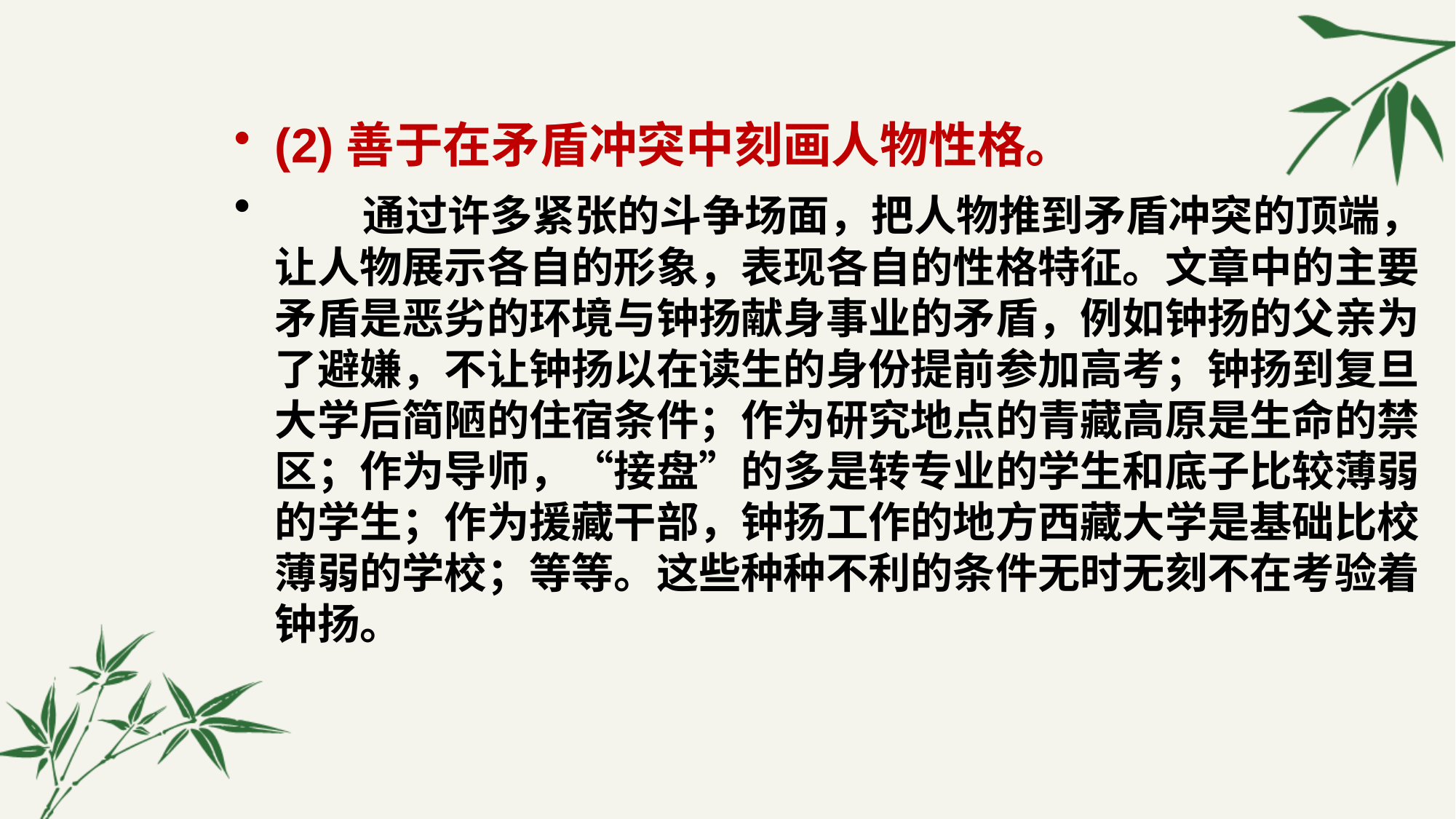

(2)善于在矛盾冲突中刻画人物性格。
       通过许多紧张的斗争场面，把人物推到矛盾冲突的顶端，让人物展示各自的形象，表现各自的性格特征。文章中的主要矛盾是恶劣的环境与钟扬献身事业的矛盾，例如钟扬的父亲为了避嫌，不让钟扬以在读生的身份提前参加高考；钟扬到复旦大学后简陋的住宿条件；作为研究地点的青藏高原是生命的禁区；作为导师，“接盘”的多是转专业的学生和底子比较薄弱的学生；作为援藏干部，钟扬工作的地方西藏大学是基础比校薄弱的学校；等等。这些种种不利的条件无时无刻不在考验着钟扬。